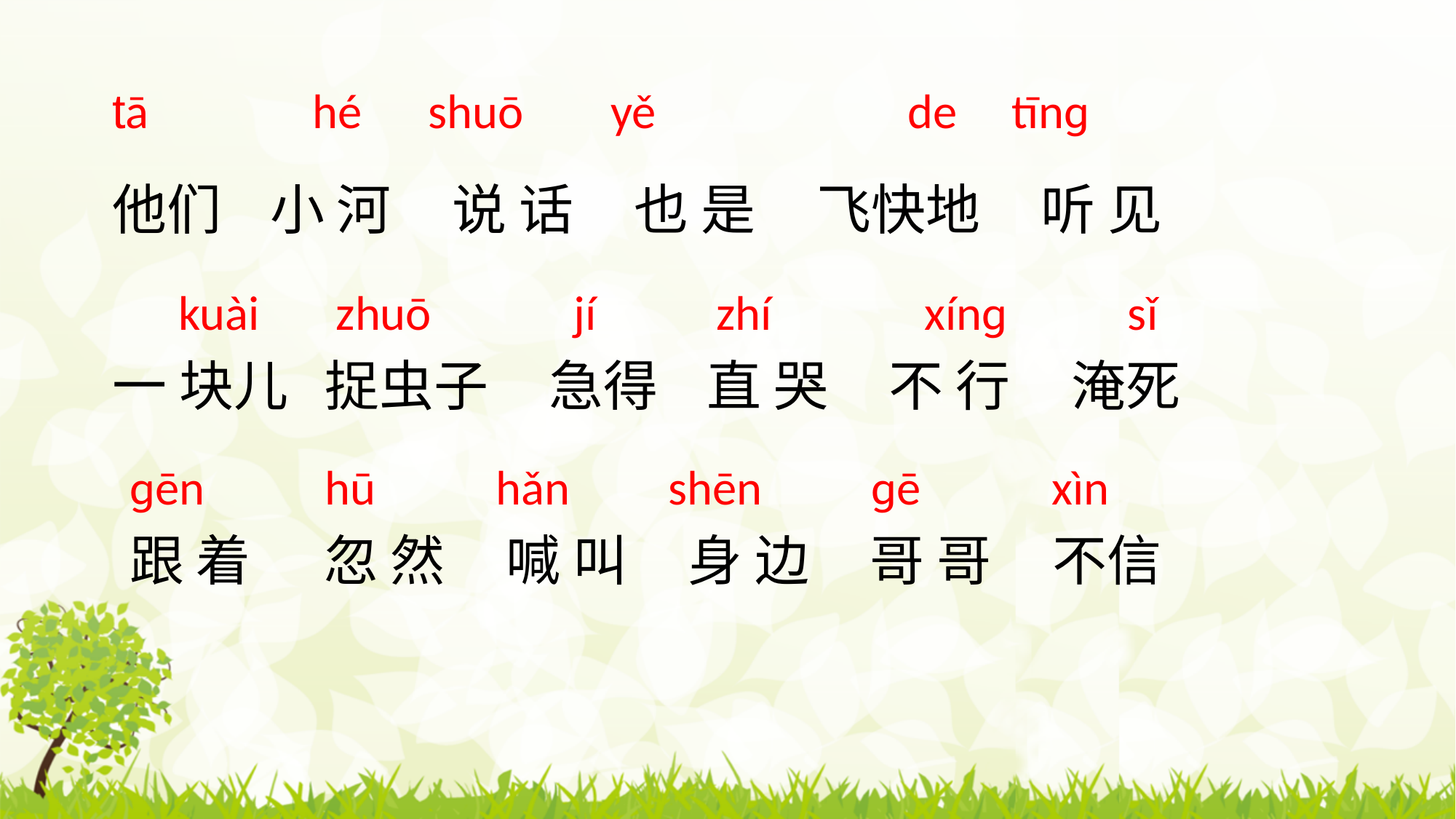

tā               hé      shuō        yě                       de     tīnɡ

他们    小 河     说 话     也 是     飞快地     听 见
kuài       zhuō             jí           zhí              xínɡ           sǐ
一 块儿   捉虫子     急得    直 哭     不 行     淹死
ɡēn           hū           hǎn         shēn          ɡē            xìn
跟 着      忽 然     喊 叫     身 边     哥 哥     不信